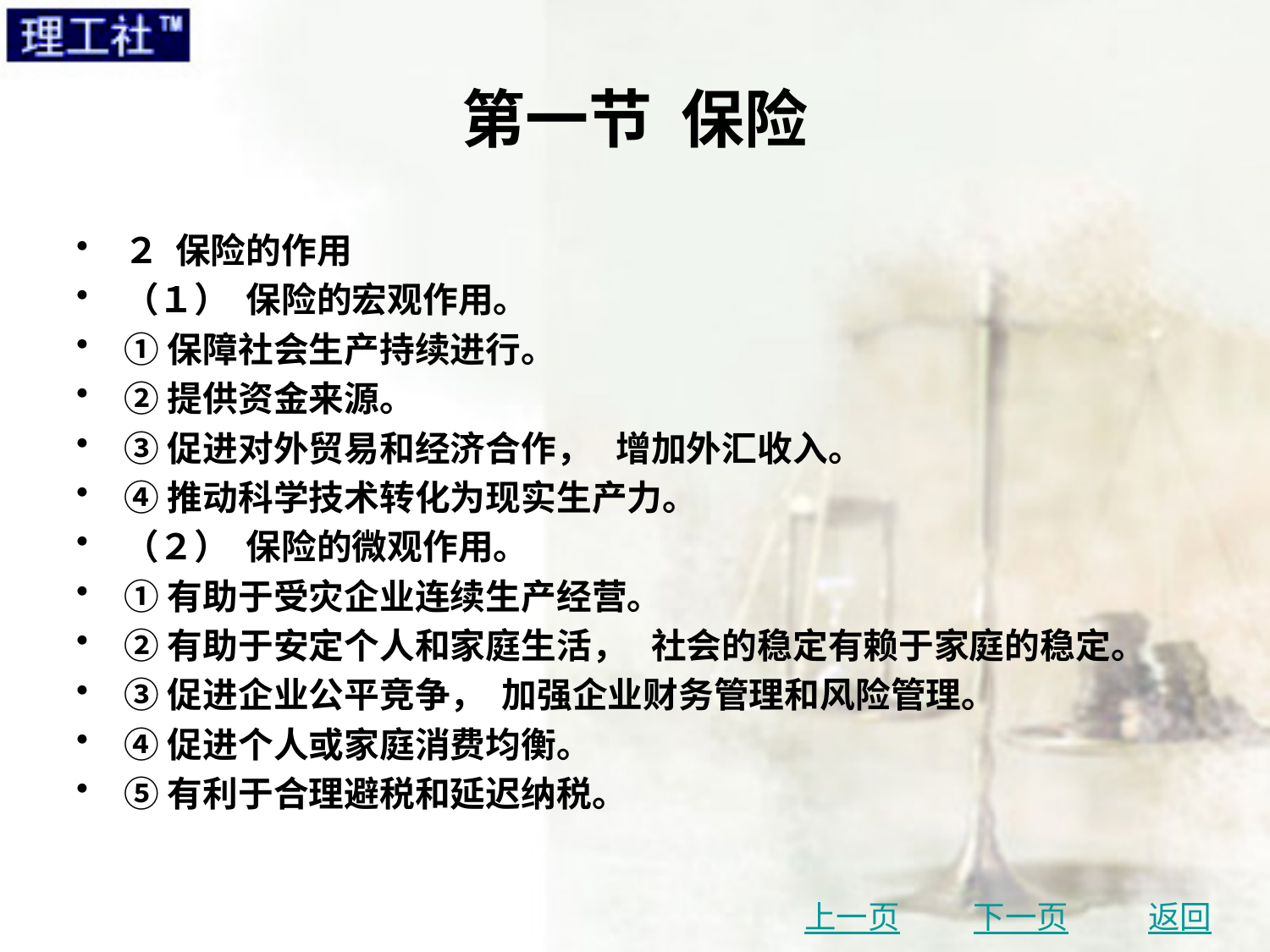

# 第一节  保险
２  保险的作用
（１）  保险的宏观作用。
①保障社会生产持续进行。
②提供资金来源。
③促进对外贸易和经济合作，   增加外汇收入。
④推动科学技术转化为现实生产力。
（２）  保险的微观作用。
①有助于受灾企业连续生产经营。
②有助于安定个人和家庭生活，   社会的稳定有赖于家庭的稳定。
③促进企业公平竞争，  加强企业财务管理和风险管理。
④促进个人或家庭消费均衡。
⑤有利于合理避税和延迟纳税。

上一页
下一页
返回